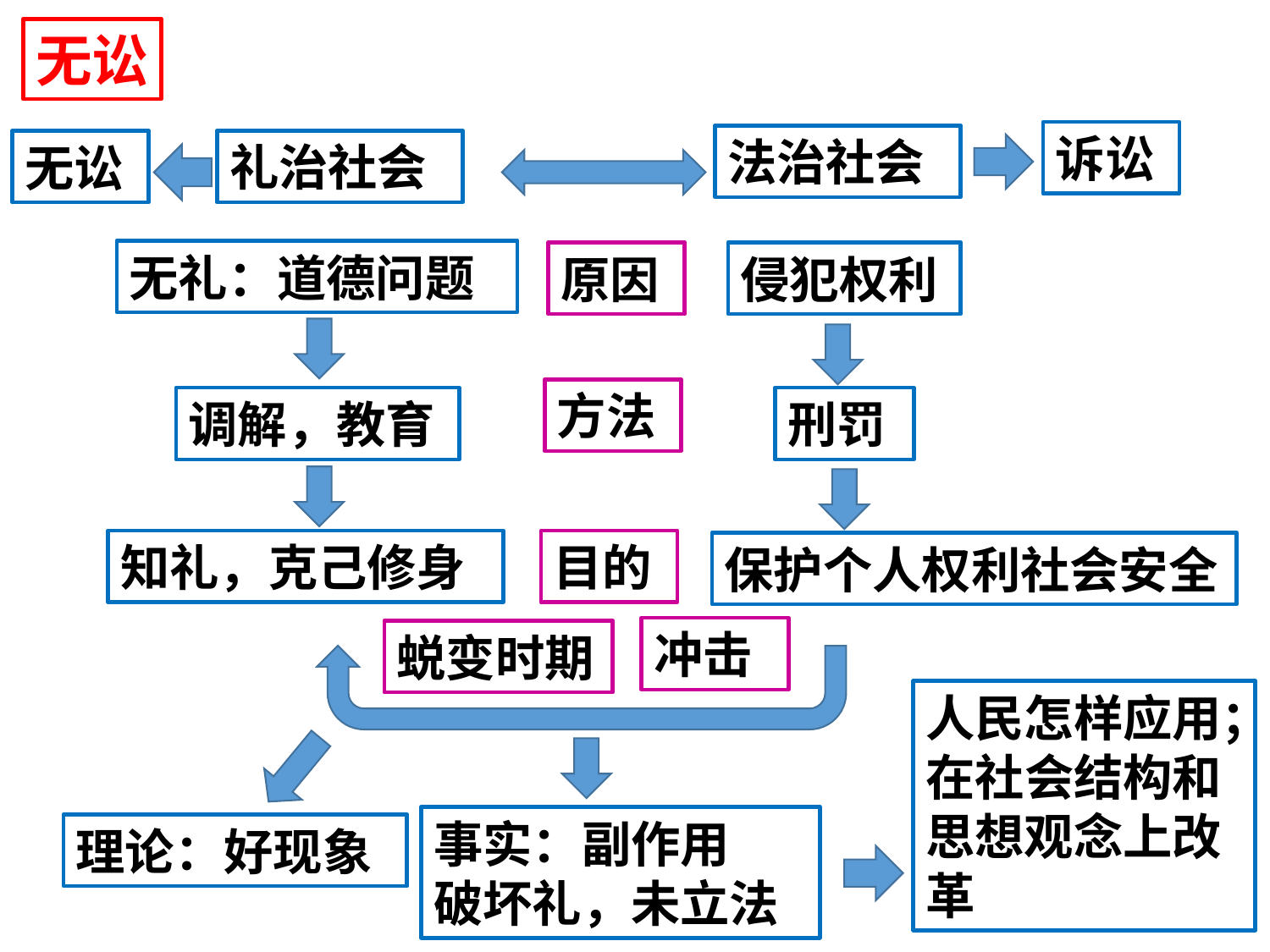

无讼
诉讼
法治社会
礼治社会
无讼

无礼：道德问题
原因
侵犯权利

方法
调解，教育
刑罚

知礼，克己修身
目的
保护个人权利社会安全
冲击
蜕变时期

人民怎样应用；
在社会结构和思想观念上改革

事实：副作用
破坏礼，未立法
理论：好现象